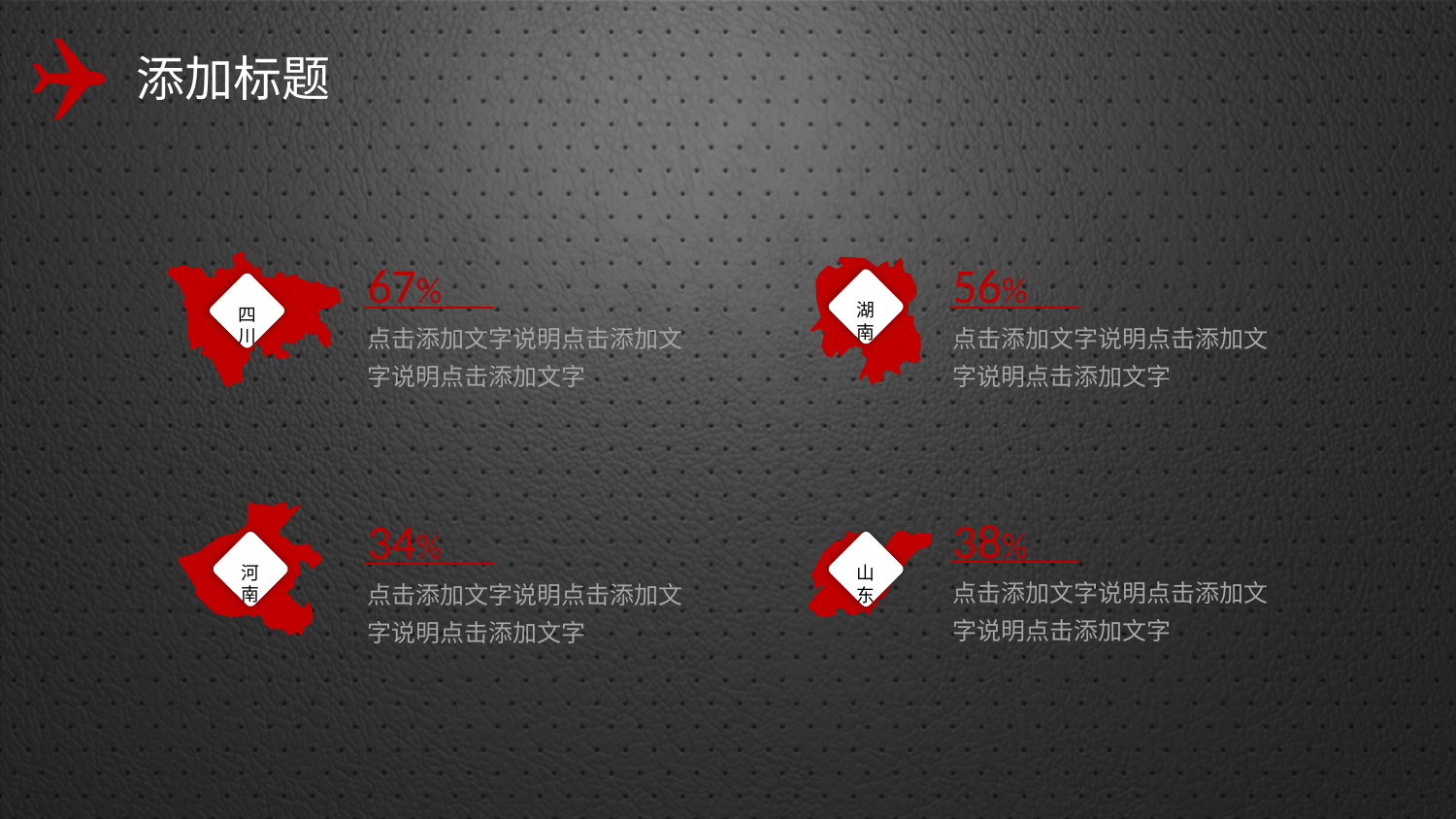

添加标题
67%
56%

湖南

四川
点击添加文字说明点击添加文字说明点击添加文字
点击添加文字说明点击添加文字说明点击添加文字

38%
34%

河南

山东
点击添加文字说明点击添加文字说明点击添加文字
点击添加文字说明点击添加文字说明点击添加文字